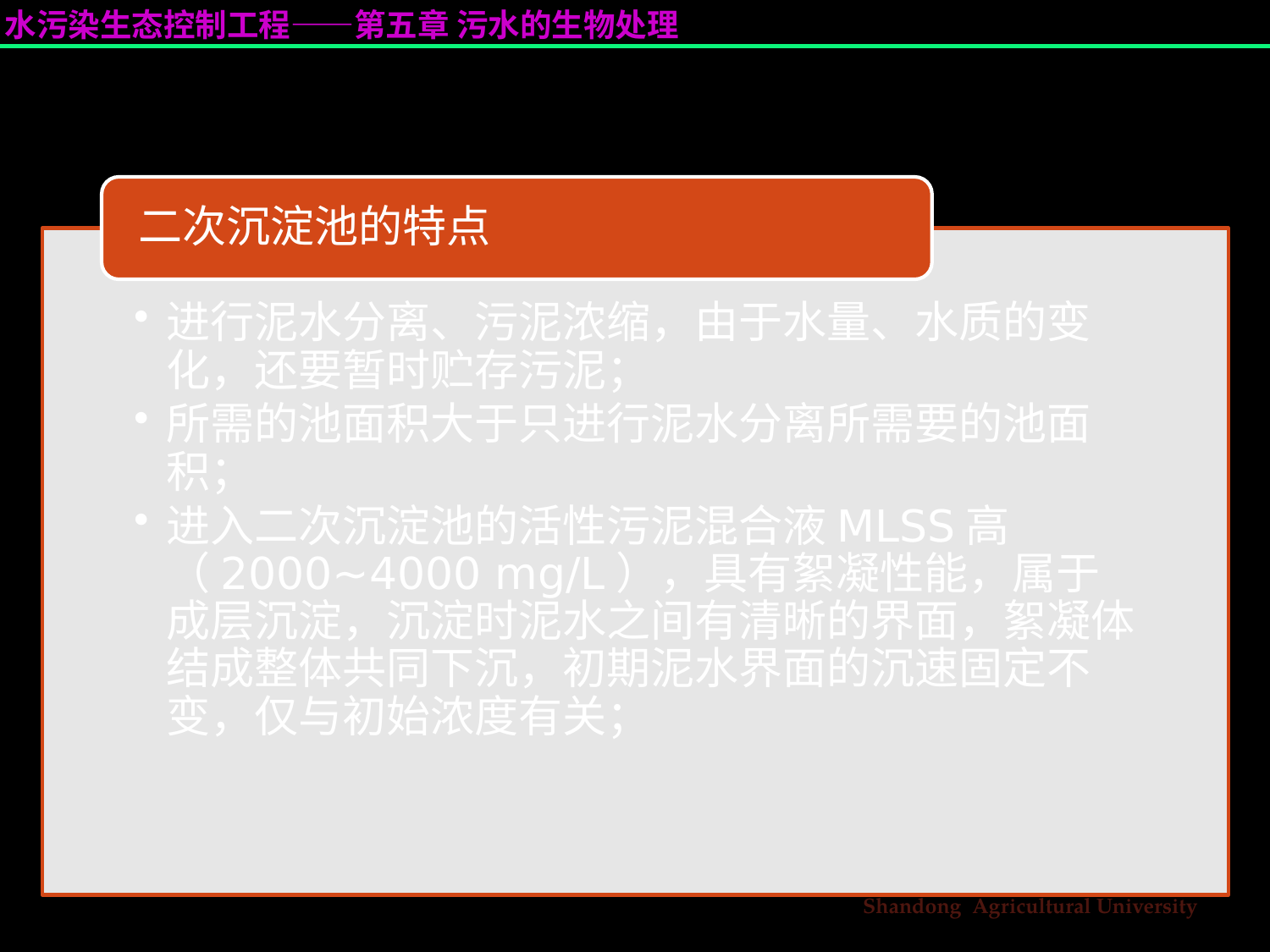

进行泥水分离、污泥浓缩，由于水量、水质的变化，还要暂时贮存污泥；
所需的池面积大于只进行泥水分离所需要的池面积；
进入二次沉淀池的活性污泥混合液MLSS高（2000~4000 mg/L），具有絮凝性能，属于成层沉淀，沉淀时泥水之间有清晰的界面，絮凝体结成整体共同下沉，初期泥水界面的沉速固定不变，仅与初始浓度有关；
二次沉淀池的特点